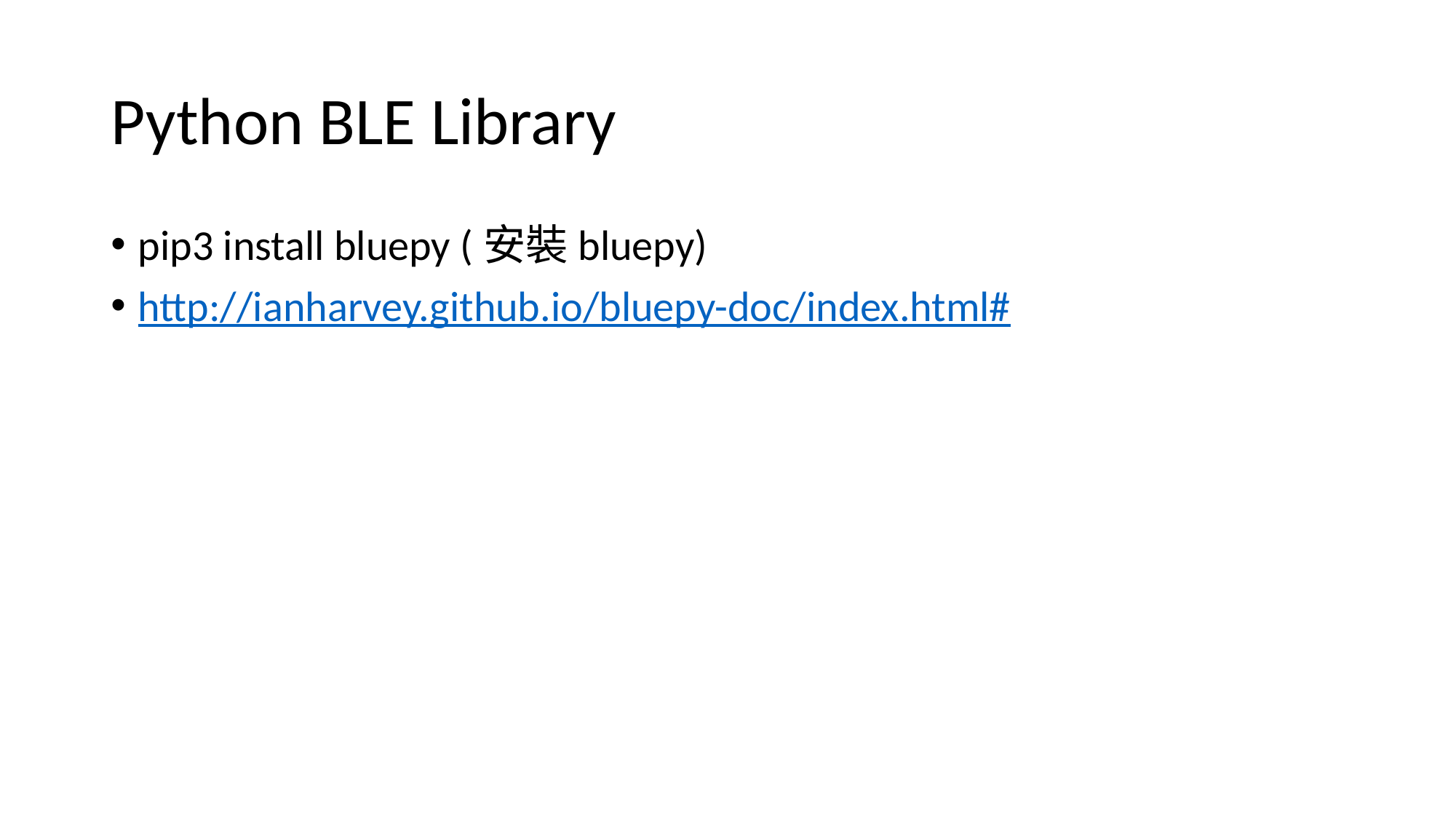

# Python BLE Library
pip3 install bluepy (安裝bluepy)
http://ianharvey.github.io/bluepy-doc/index.html#